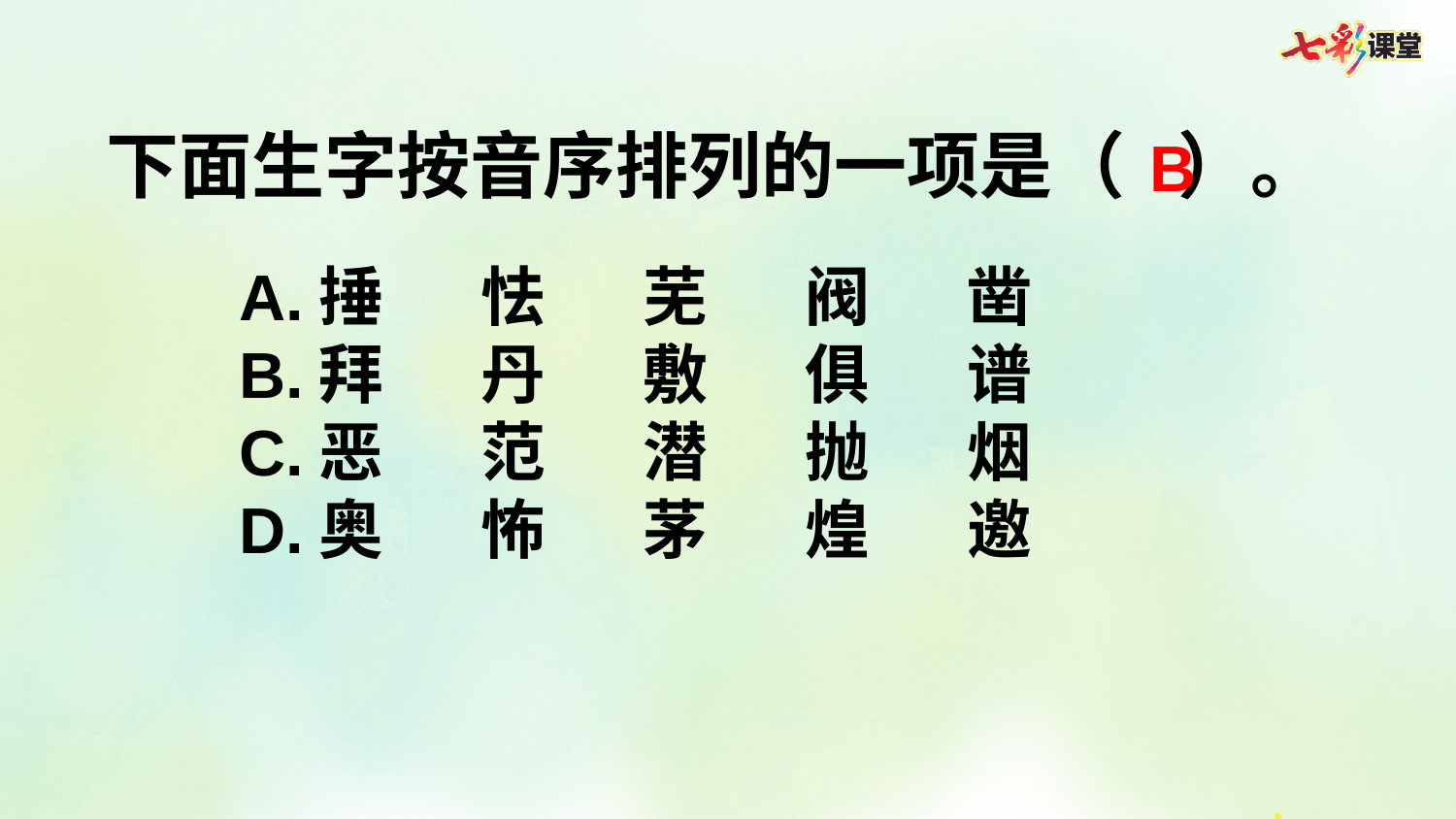

下面生字按音序排列的一项是（  ）。
B
A.捶   怯   芜   阀   凿
B.拜   丹   敷   俱   谱
C.恶   范   潜   抛   烟
D.奥   怖   茅   煌   邀